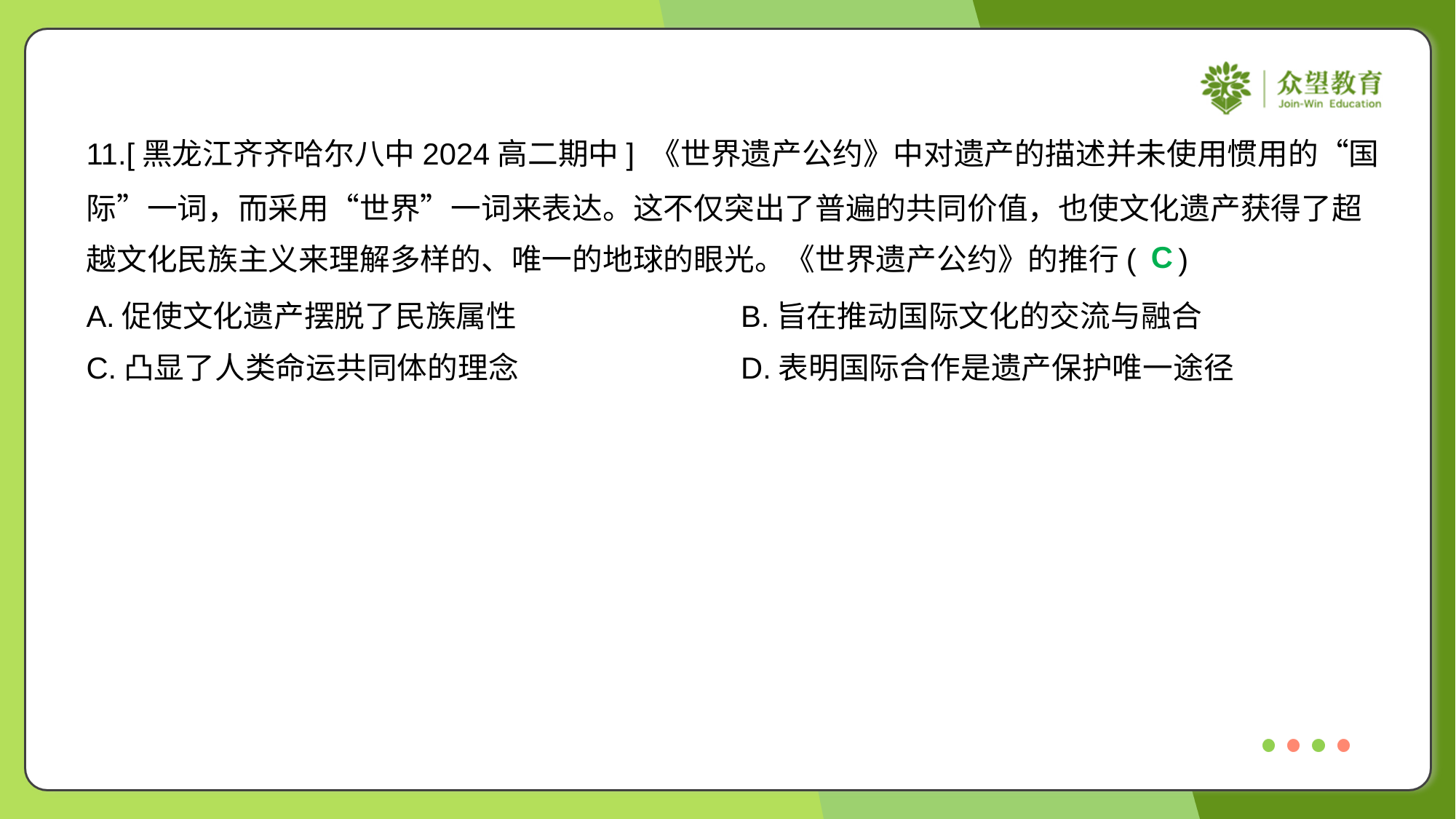

11.[黑龙江齐齐哈尔八中2024高二期中] 《世界遗产公约》中对遗产的描述并未使用惯用的“国
际”一词，而采用“世界”一词来表达。这不仅突出了普遍的共同价值，也使文化遗产获得了超
越文化民族主义来理解多样的、唯一的地球的眼光。《世界遗产公约》的推行(     )
C
A.促使文化遗产摆脱了民族属性	B.旨在推动国际文化的交流与融合
C.凸显了人类命运共同体的理念	D.表明国际合作是遗产保护唯一途径